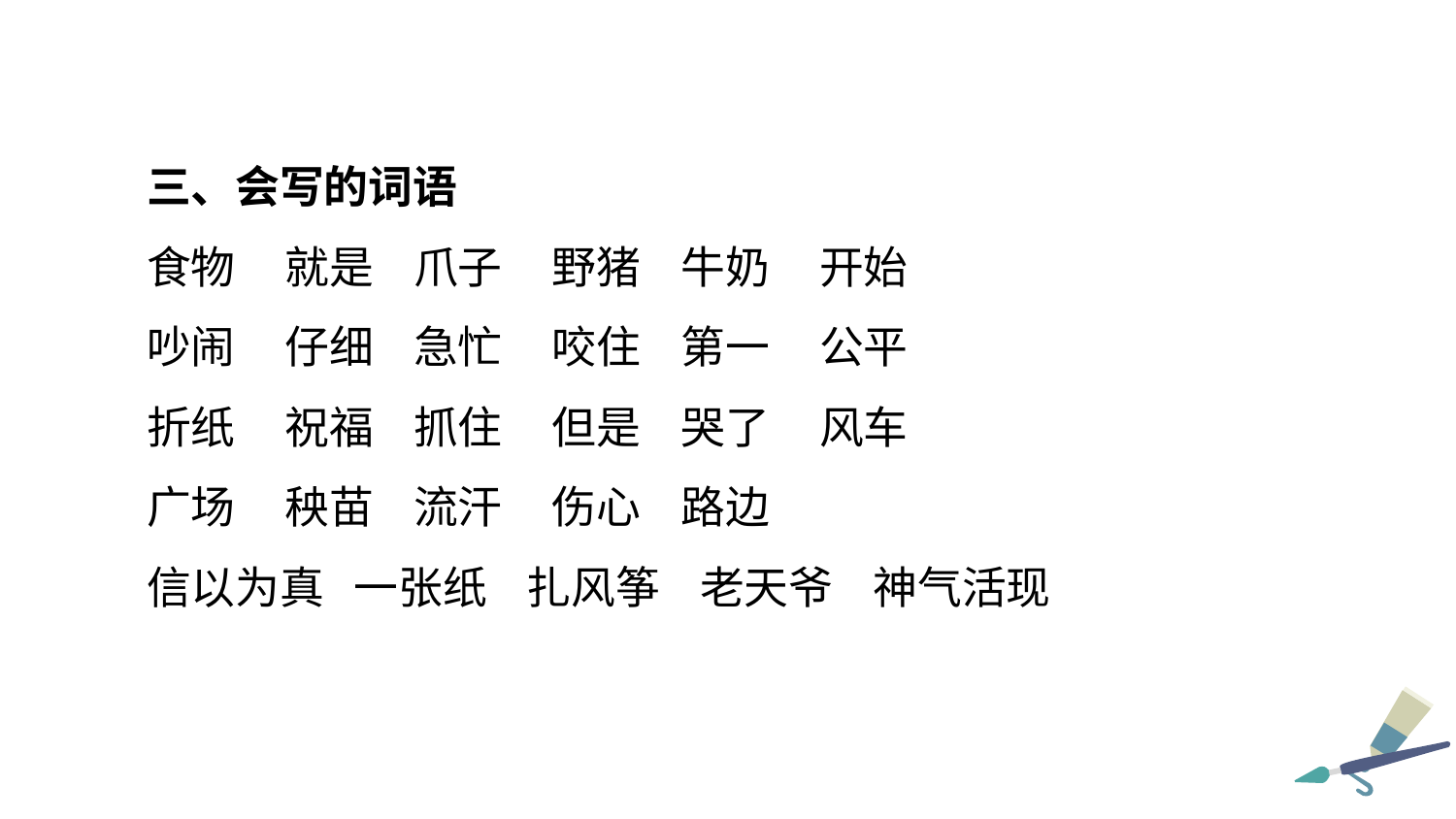

三、会写的词语
食物     就是    爪子     野猪    牛奶     开始
吵闹     仔细    急忙     咬住    第一     公平
折纸     祝福    抓住     但是    哭了     风车
广场     秧苗    流汗     伤心    路边
信以为真   一张纸    扎风筝    老天爷    神气活现